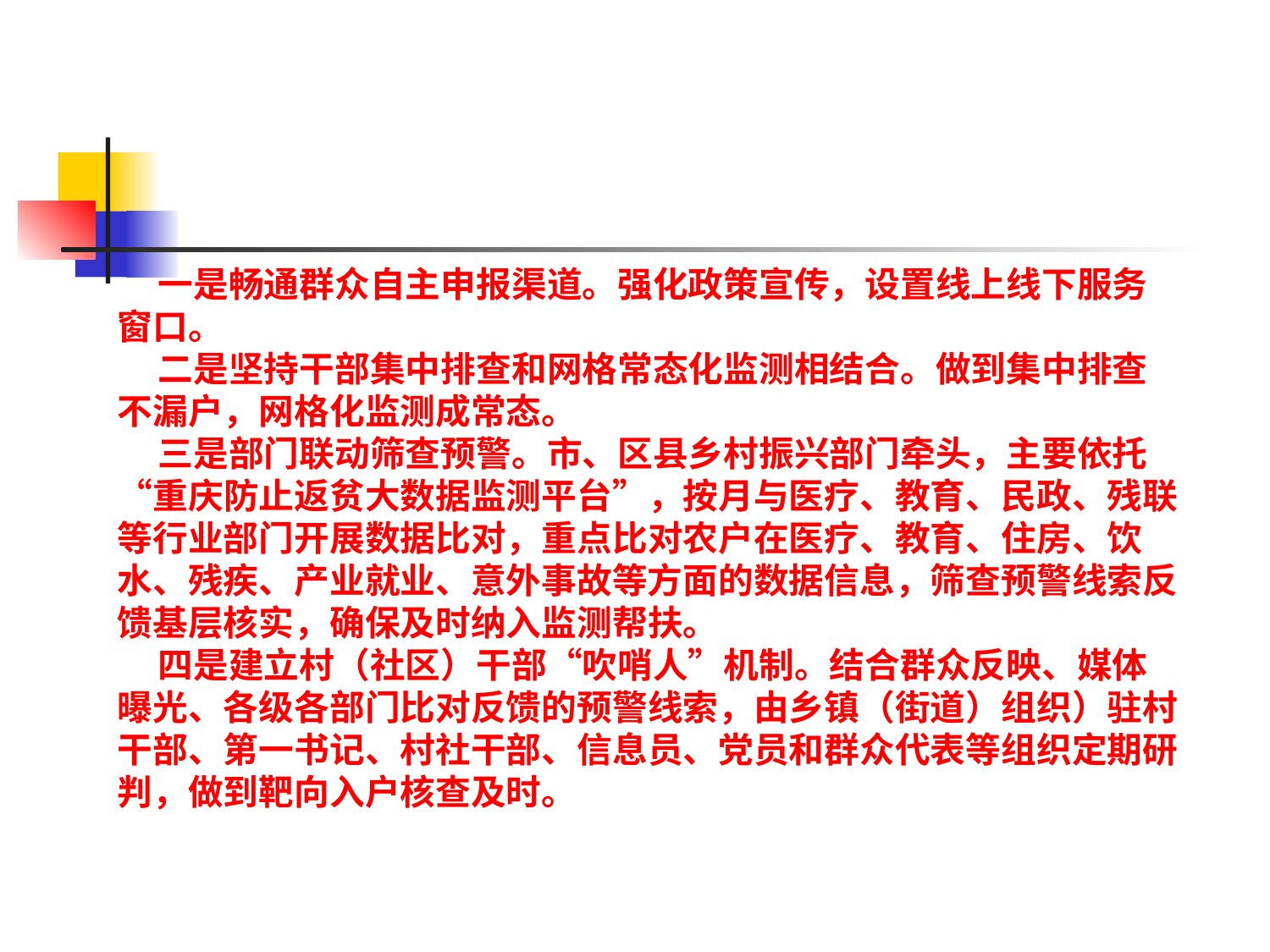

一是畅通群众自主申报渠道。强化政策宣传，设置线上线下服务窗口。
    二是坚持干部集中排查和网格常态化监测相结合。做到集中排查不漏户，网格化监测成常态。
    三是部门联动筛查预警。市、区县乡村振兴部门牵头，主要依托“重庆防止返贫大数据监测平台”，按月与医疗、教育、民政、残联等行业部门开展数据比对，重点比对农户在医疗、教育、住房、饮水、残疾、产业就业、意外事故等方面的数据信息，筛查预警线索反馈基层核实，确保及时纳入监测帮扶。
    四是建立村（社区）干部“吹哨人”机制。结合群众反映、媒体曝光、各级各部门比对反馈的预警线索，由乡镇（街道）组织）驻村干部、第一书记、村社干部、信息员、党员和群众代表等组织定期研判，做到靶向入户核查及时。